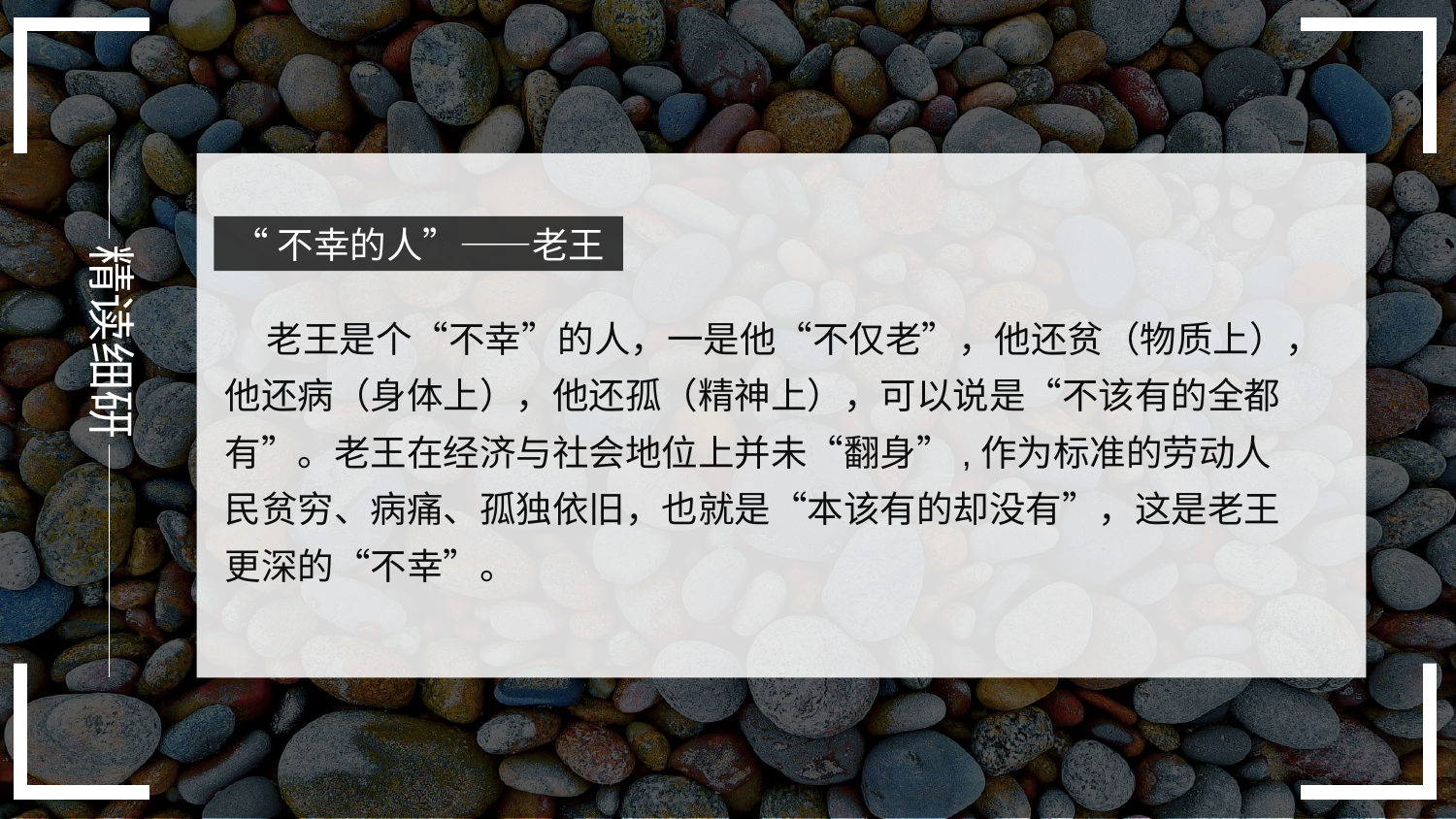

精读细研

“不幸的人”——老王
    老王是个“不幸”的人，一是他“不仅老”，他还贫（物质上），他还病（身体上），他还孤（精神上），可以说是“不该有的全都有”。老王在经济与社会地位上并未“翻身”,作为标准的劳动人民贫穷、病痛、孤独依旧，也就是“本该有的却没有”，这是老王更深的“不幸”。